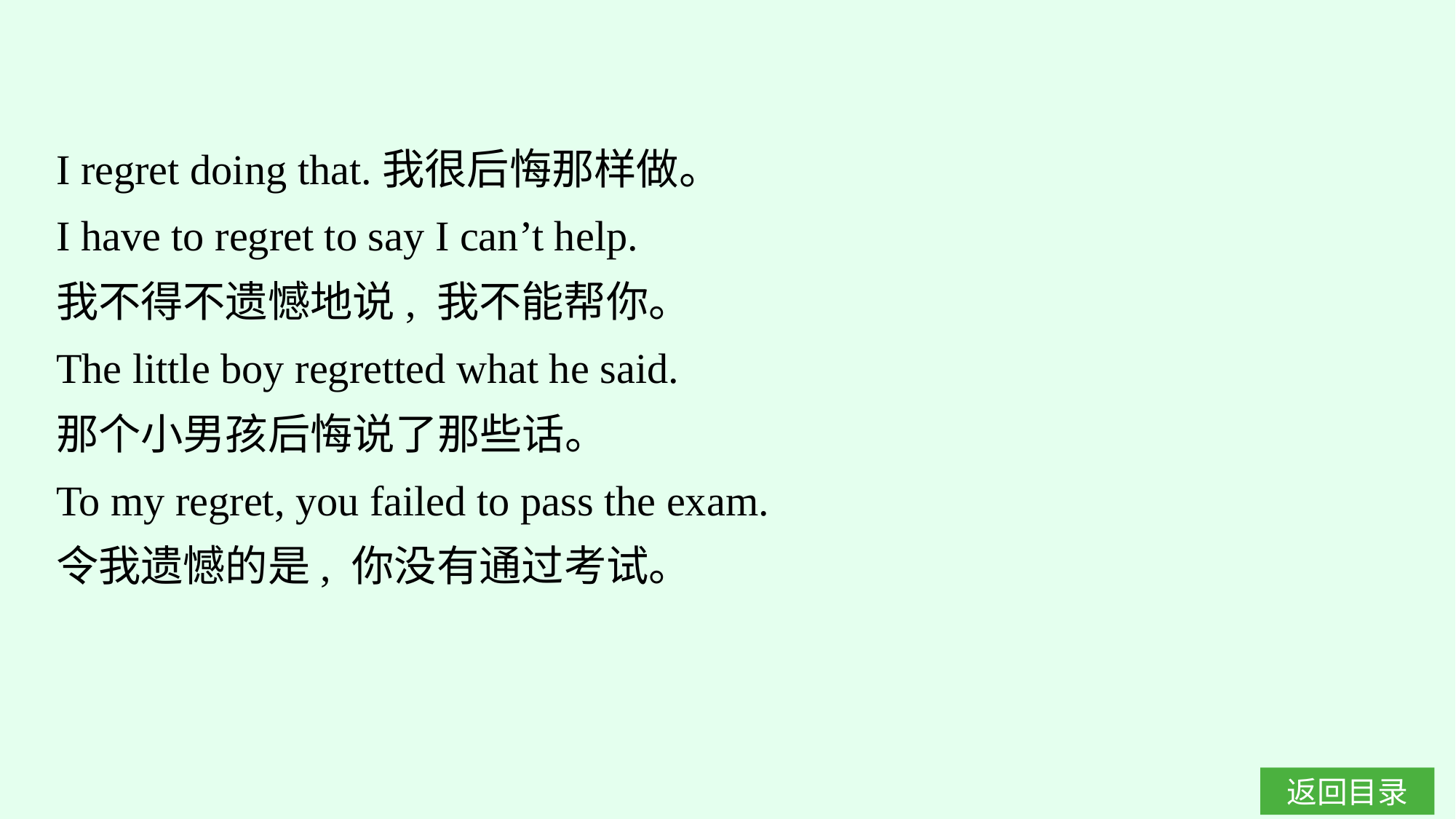

I regret doing that.我很后悔那样做。
I have to regret to say I can’t help.
我不得不遗憾地说, 我不能帮你。
The little boy regretted what he said.
那个小男孩后悔说了那些话。
To my regret, you failed to pass the exam.
令我遗憾的是, 你没有通过考试。